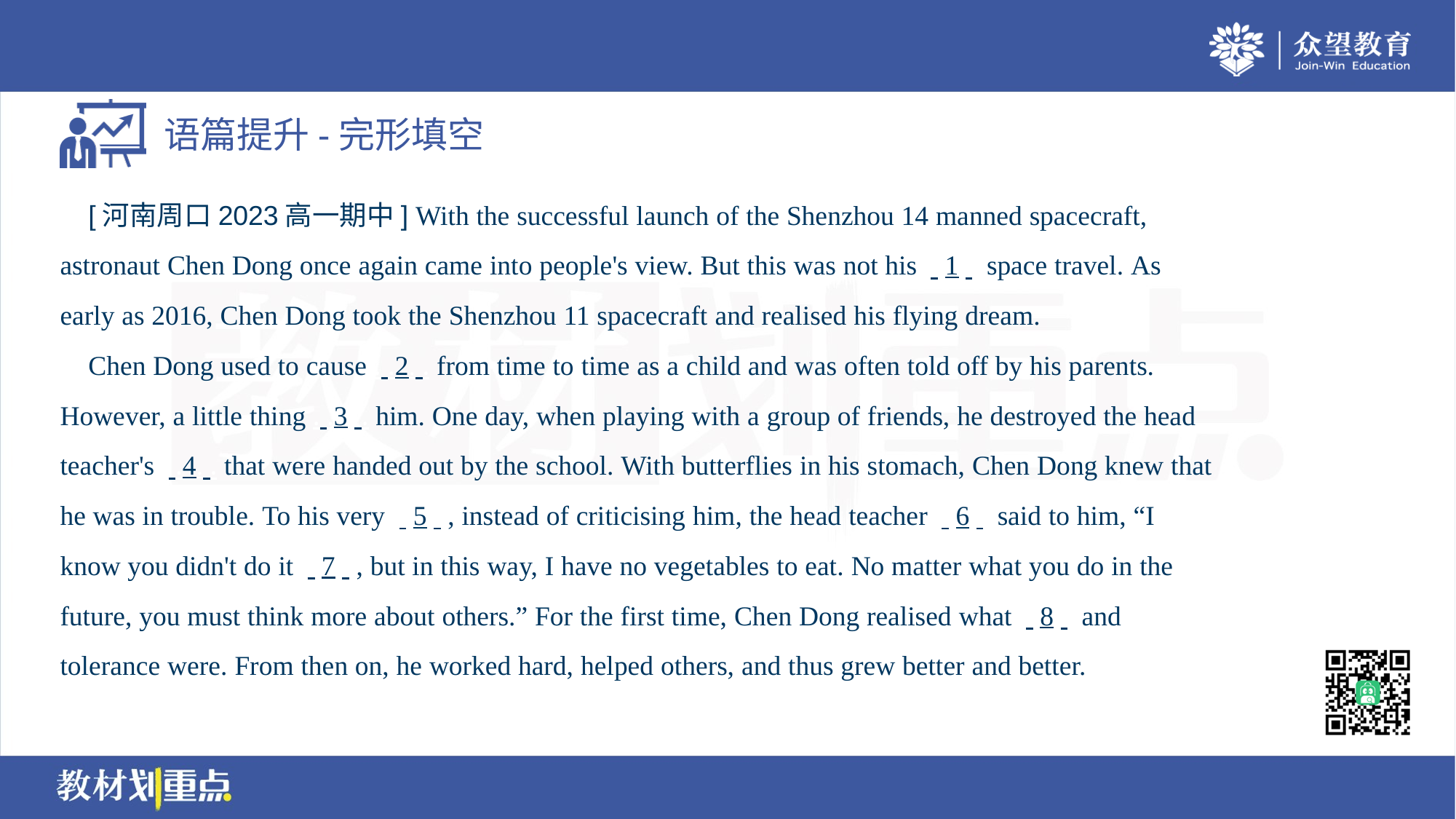

[河南周口2023高一期中] With the successful launch of the Shenzhou 14 manned spacecraft,
astronaut Chen Dong once again came into people's view. But this was not his . .1. . space travel. As
early as 2016, Chen Dong took the Shenzhou 11 spacecraft and realised his flying dream.
    Chen Dong used to cause . .2. . from time to time as a child and was often told off by his parents.
However, a little thing . .3. . him. One day, when playing with a group of friends, he destroyed the head
teacher's . .4. . that were handed out by the school. With butterflies in his stomach, Chen Dong knew that
he was in trouble. To his very . .5. ., instead of criticising him, the head teacher . .6. . said to him, “I
know you didn't do it . .7. ., but in this way, I have no vegetables to eat. No matter what you do in the
future, you must think more about others.” For the first time, Chen Dong realised what . .8. . and
tolerance were. From then on, he worked hard, helped others, and thus grew better and better.